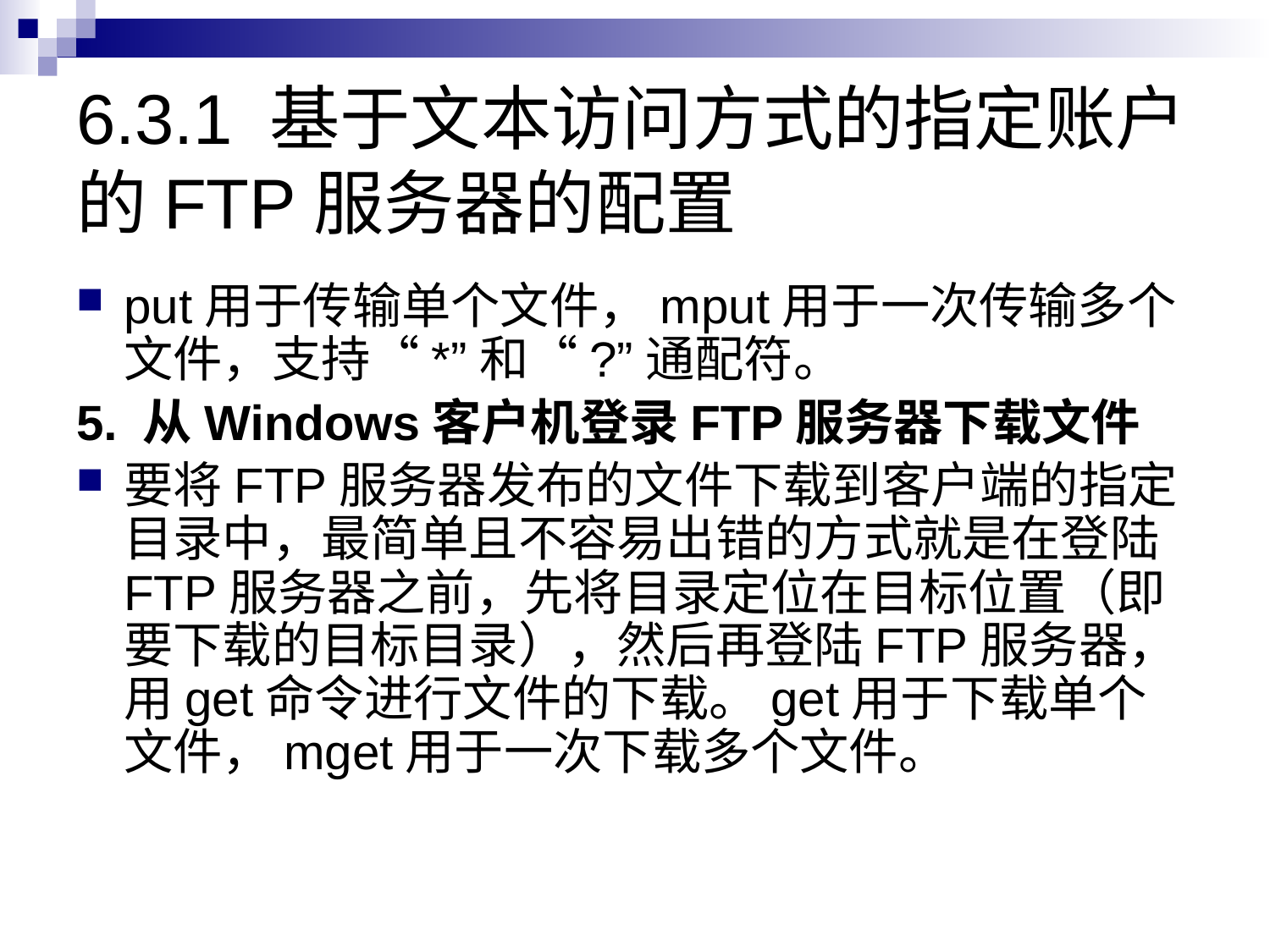

# 6.3.1 基于文本访问方式的指定账户的FTP服务器的配置
put用于传输单个文件，mput用于一次传输多个文件，支持“*”和“?”通配符。
5. 从Windows客户机登录FTP服务器下载文件
要将FTP服务器发布的文件下载到客户端的指定目录中，最简单且不容易出错的方式就是在登陆FTP服务器之前，先将目录定位在目标位置（即要下载的目标目录），然后再登陆FTP服务器，用get命令进行文件的下载。get用于下载单个文件，mget用于一次下载多个文件。